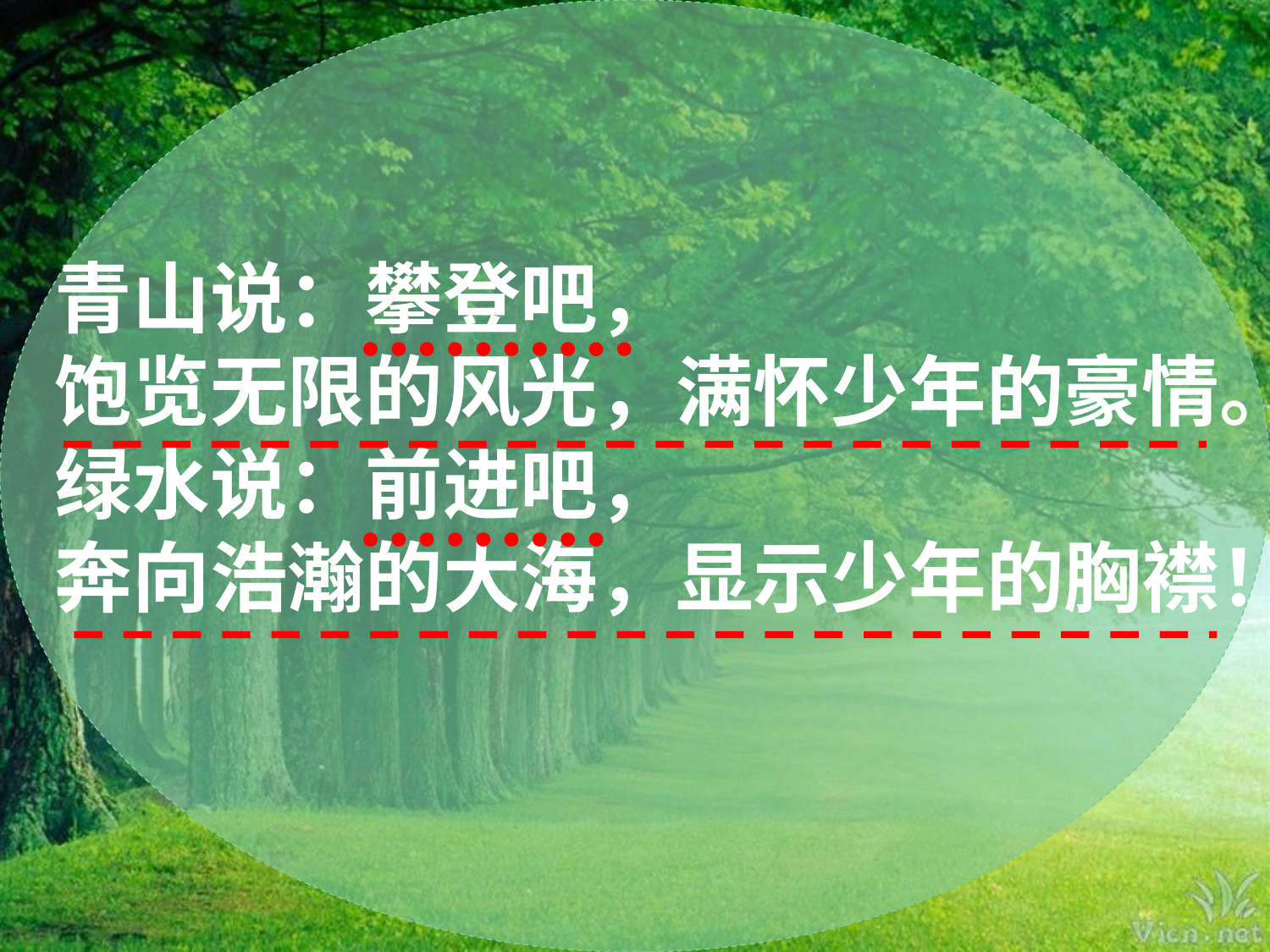

青山说：攀登吧，
饱览无限的风光，满怀少年的豪情。
绿水说：前进吧，
奔向浩瀚的大海，显示少年的胸襟！